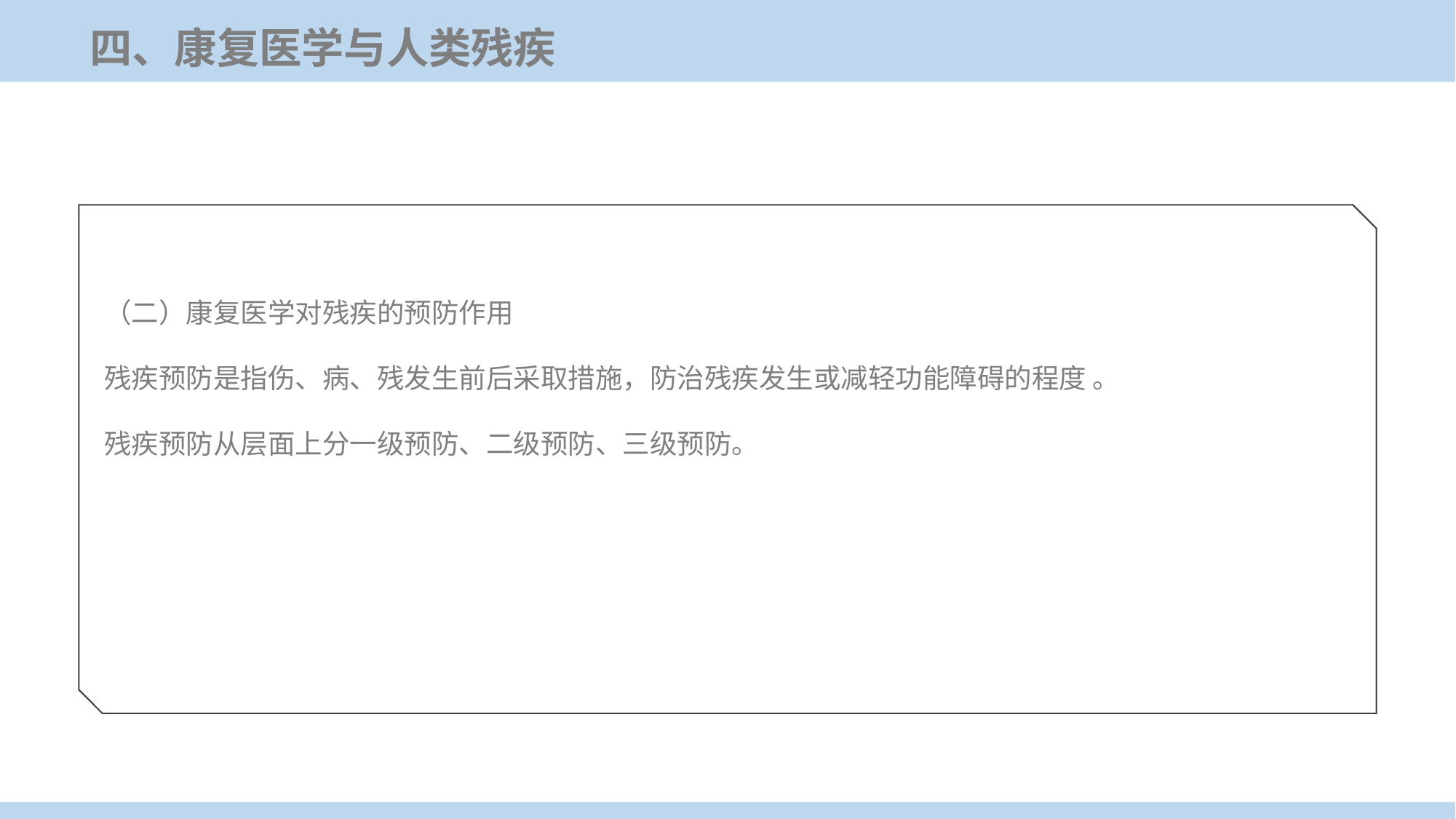

四、康复医学与人类残疾

（二）康复医学对残疾的预防作用

残疾预防是指伤、病、残发生前后采取措施，防治残疾发生或减轻功能障碍的程度 。

残疾预防从层面上分一级预防、二级预防、三级预防。